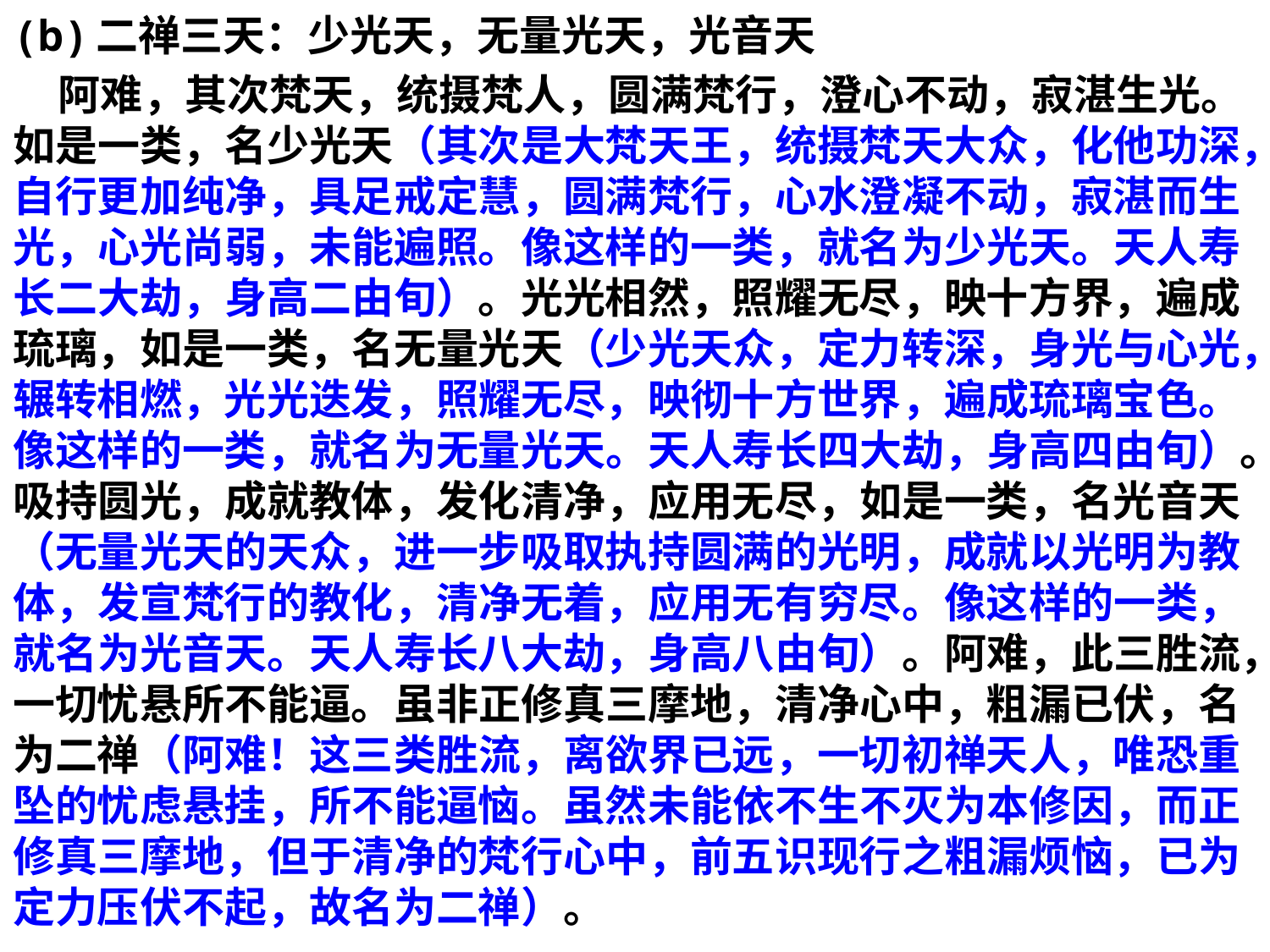

(b)二禅三天：少光天，无量光天，光音天
    阿难，其次梵天，统摄梵人，圆满梵行，澄心不动，寂湛生光。如是一类，名少光天（其次是大梵天王，统摄梵天大众，化他功深，自行更加纯净，具足戒定慧，圆满梵行，心水澄凝不动，寂湛而生光，心光尚弱，未能遍照。像这样的一类，就名为少光天。天人寿长二大劫，身高二由旬）。光光相然，照耀无尽，映十方界，遍成琉璃，如是一类，名无量光天（少光天众，定力转深，身光与心光，辗转相燃，光光迭发，照耀无尽，映彻十方世界，遍成琉璃宝色。像这样的一类，就名为无量光天。天人寿长四大劫，身高四由旬）。吸持圆光，成就教体，发化清净，应用无尽，如是一类，名光音天（无量光天的天众，进一步吸取执持圆满的光明，成就以光明为教体，发宣梵行的教化，清净无着，应用无有穷尽。像这样的一类，就名为光音天。天人寿长八大劫，身高八由旬）。阿难，此三胜流，一切忧悬所不能逼。虽非正修真三摩地，清净心中，粗漏已伏，名为二禅（阿难！这三类胜流，离欲界已远，一切初禅天人，唯恐重坠的忧虑悬挂，所不能逼恼。虽然未能依不生不灭为本修因，而正修真三摩地，但于清净的梵行心中，前五识现行之粗漏烦恼，已为定力压伏不起，故名为二禅）。